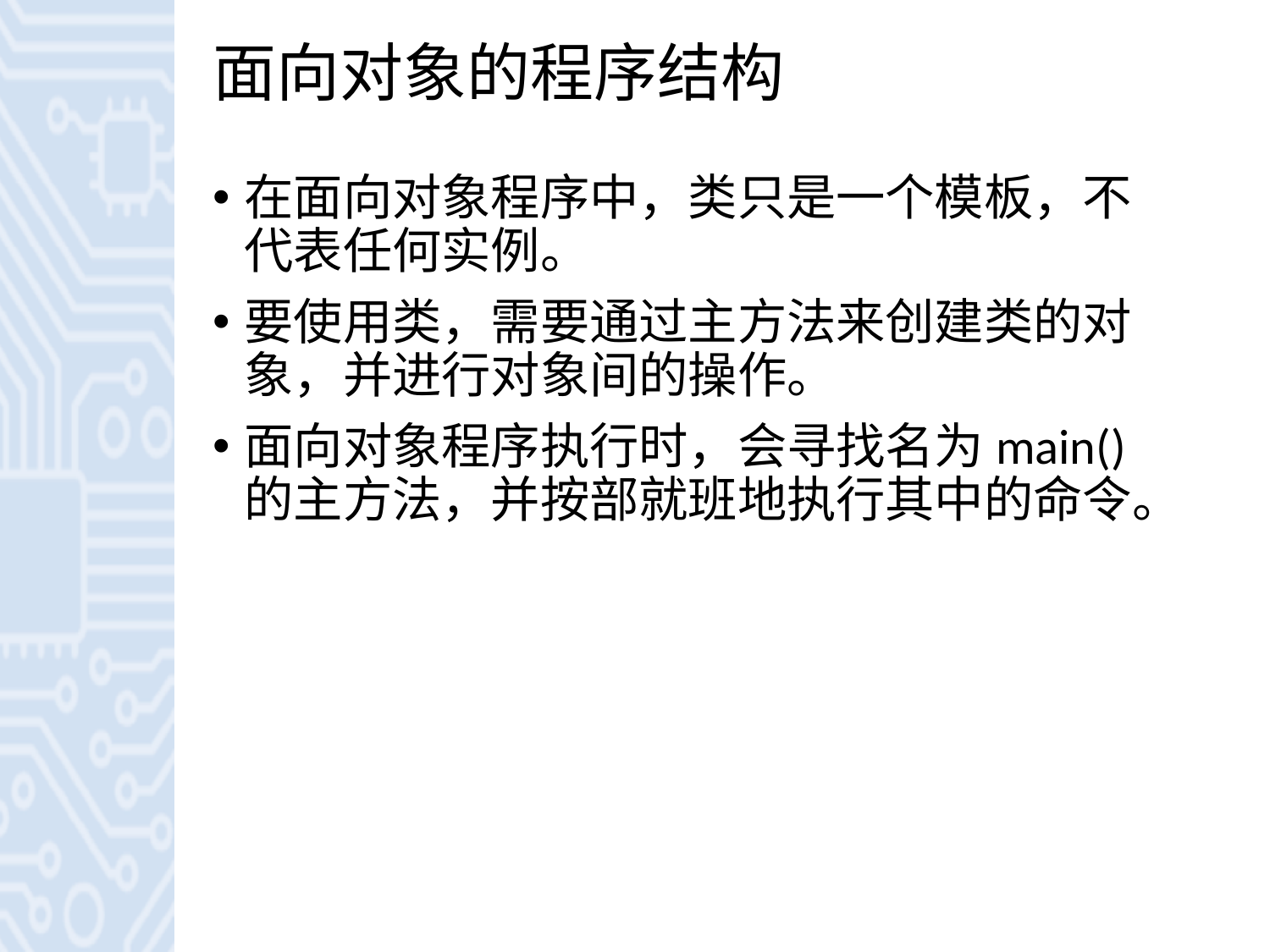

# 面向对象的程序结构
在面向对象程序中，类只是一个模板，不代表任何实例。
要使用类，需要通过主方法来创建类的对象，并进行对象间的操作。
面向对象程序执行时，会寻找名为main()的主方法，并按部就班地执行其中的命令。